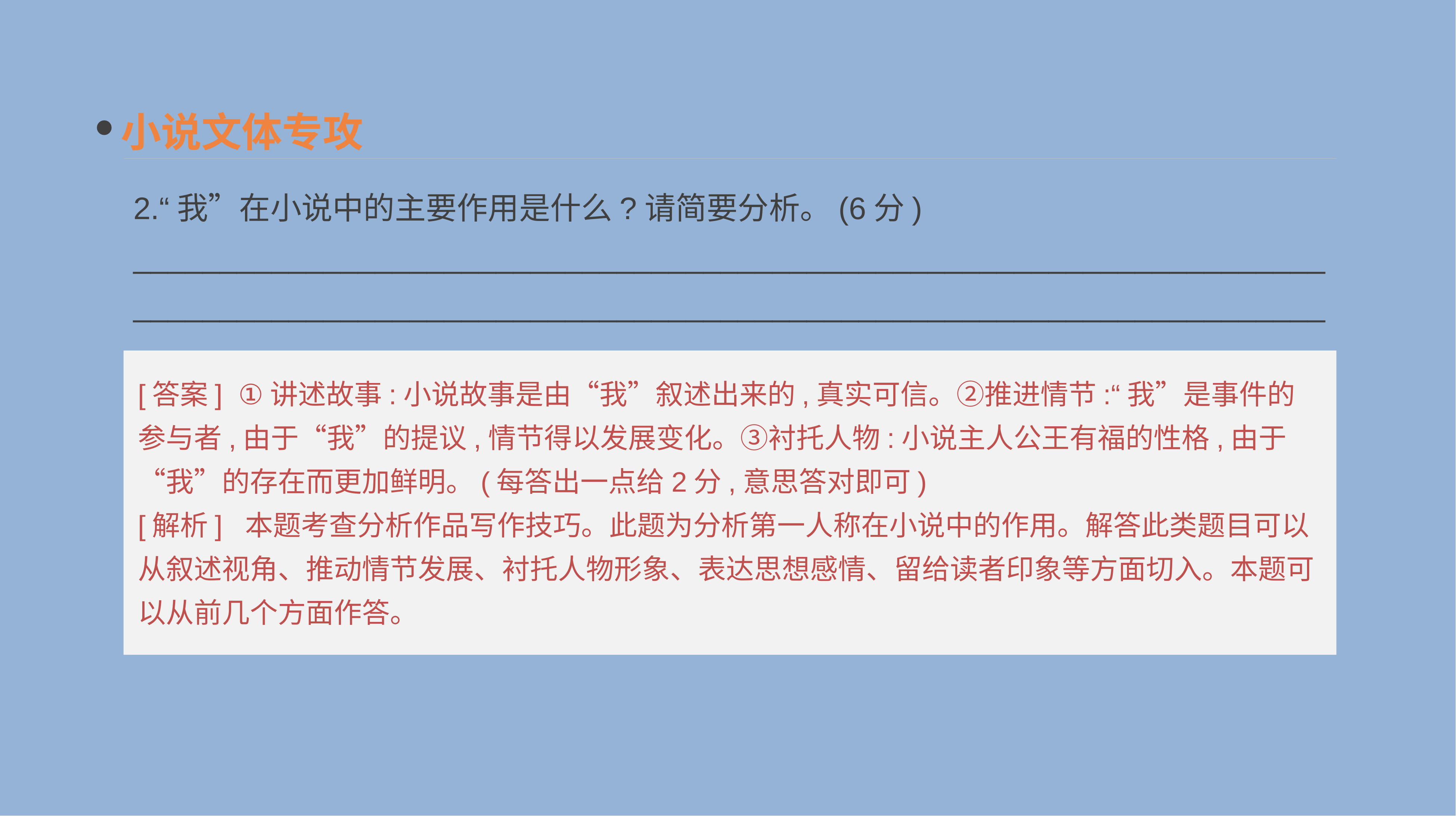

小说文体专攻

2.“我”在小说中的主要作用是什么?请简要分析。(6分)
__________________________________________________________________________________________________________________________________________________________________________

[答案]  ①讲述故事:小说故事是由“我”叙述出来的,真实可信。②推进情节:“我”是事件的参与者,由于“我”的提议,情节得以发展变化。③衬托人物:小说主人公王有福的性格,由于“我”的存在而更加鲜明。(每答出一点给2分,意思答对即可)
[解析]  本题考查分析作品写作技巧。此题为分析第一人称在小说中的作用。解答此类题目可以从叙述视角、推动情节发展、衬托人物形象、表达思想感情、留给读者印象等方面切入。本题可以从前几个方面作答。